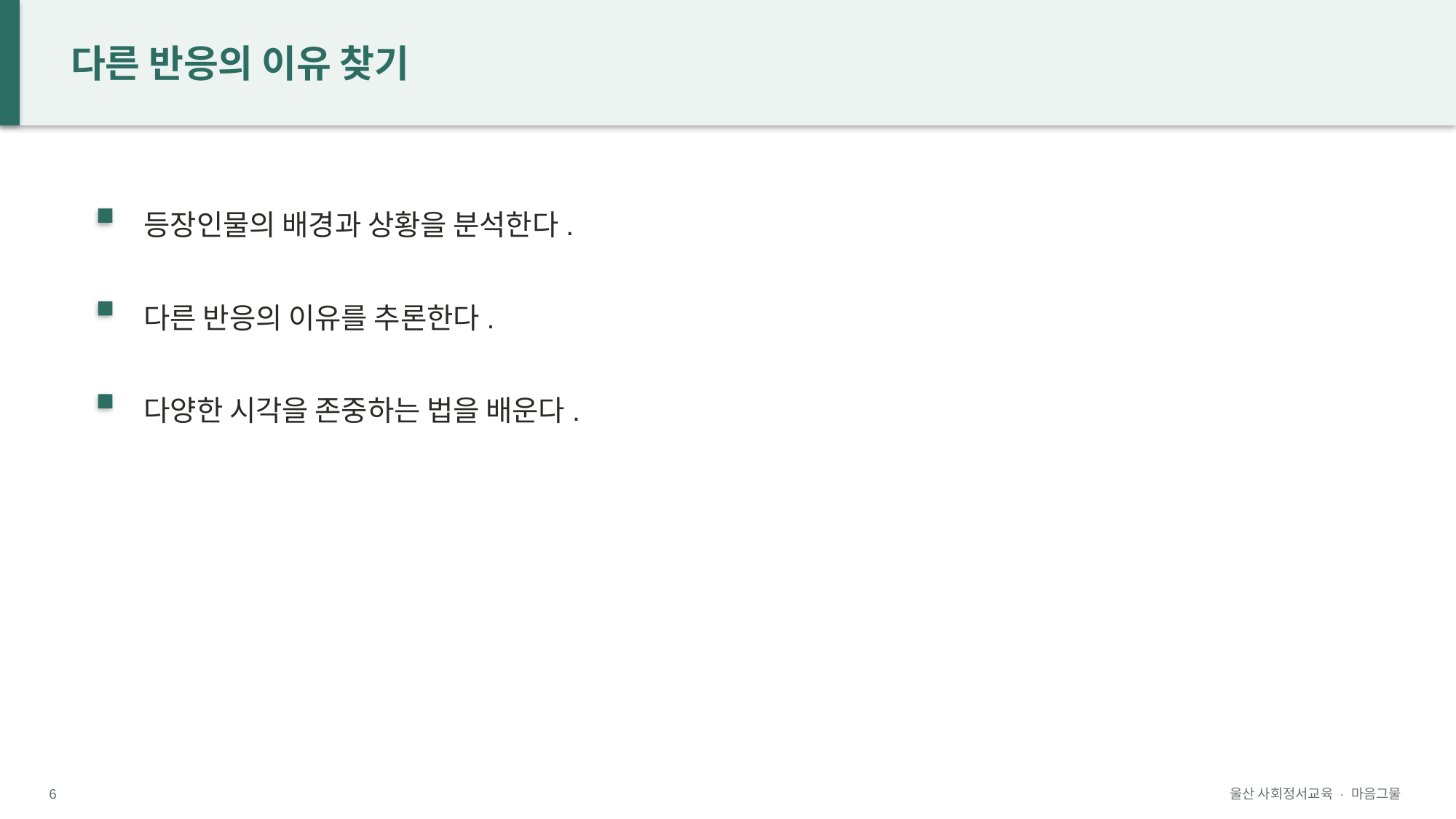

다른 반응의 이유 찾기
등장인물의 배경과 상황을 분석한다.

다른 반응의 이유를 추론한다.

다양한 시각을 존중하는 법을 배운다.

6
울산 사회정서교육 · 마음그물